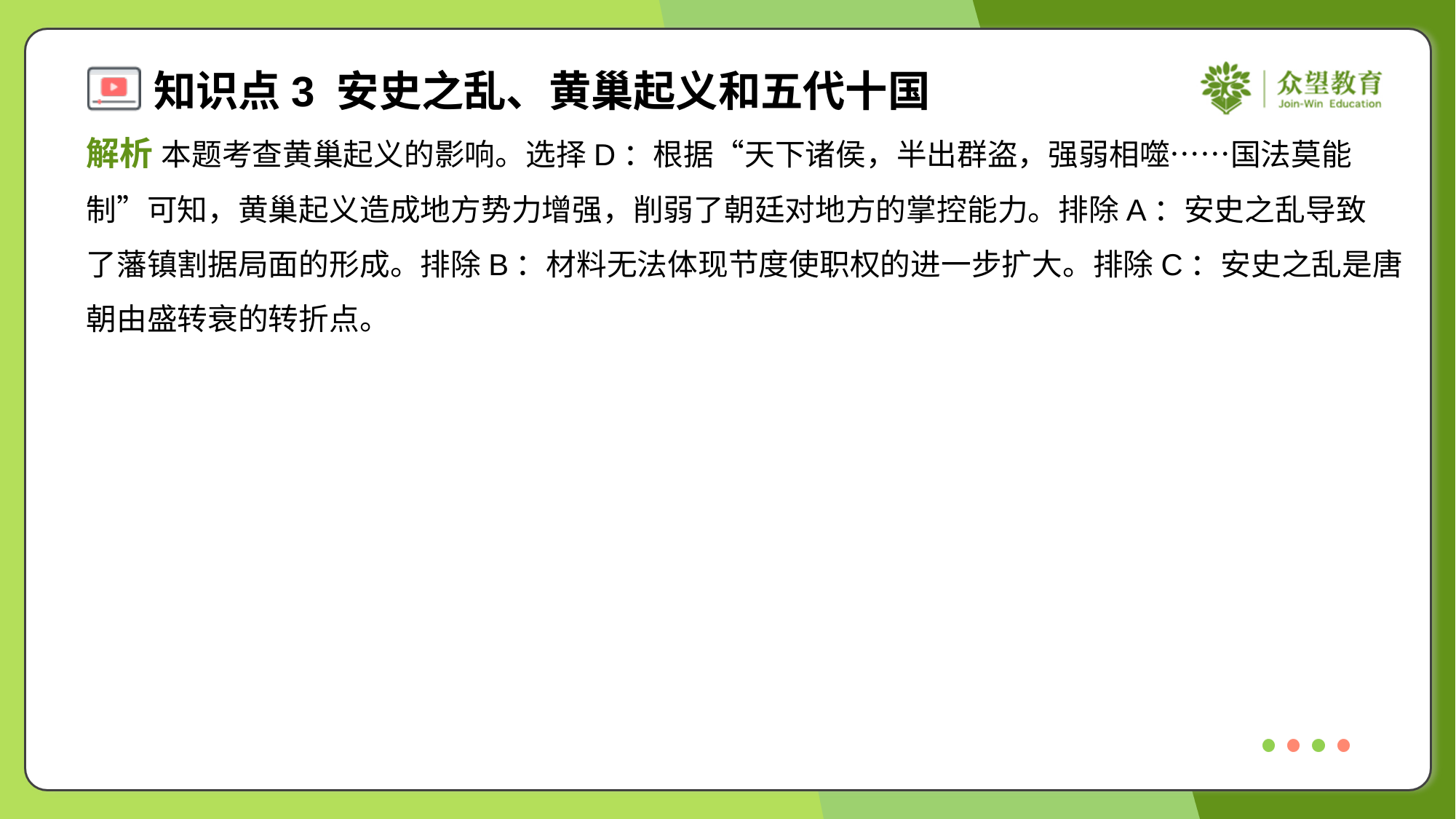

解析 本题考查黄巢起义的影响。选择D：根据“天下诸侯，半出群盗，强弱相噬……国法莫能
制”可知，黄巢起义造成地方势力增强，削弱了朝廷对地方的掌控能力。排除A：安史之乱导致
了藩镇割据局面的形成。排除B：材料无法体现节度使职权的进一步扩大。排除C：安史之乱是唐
朝由盛转衰的转折点。